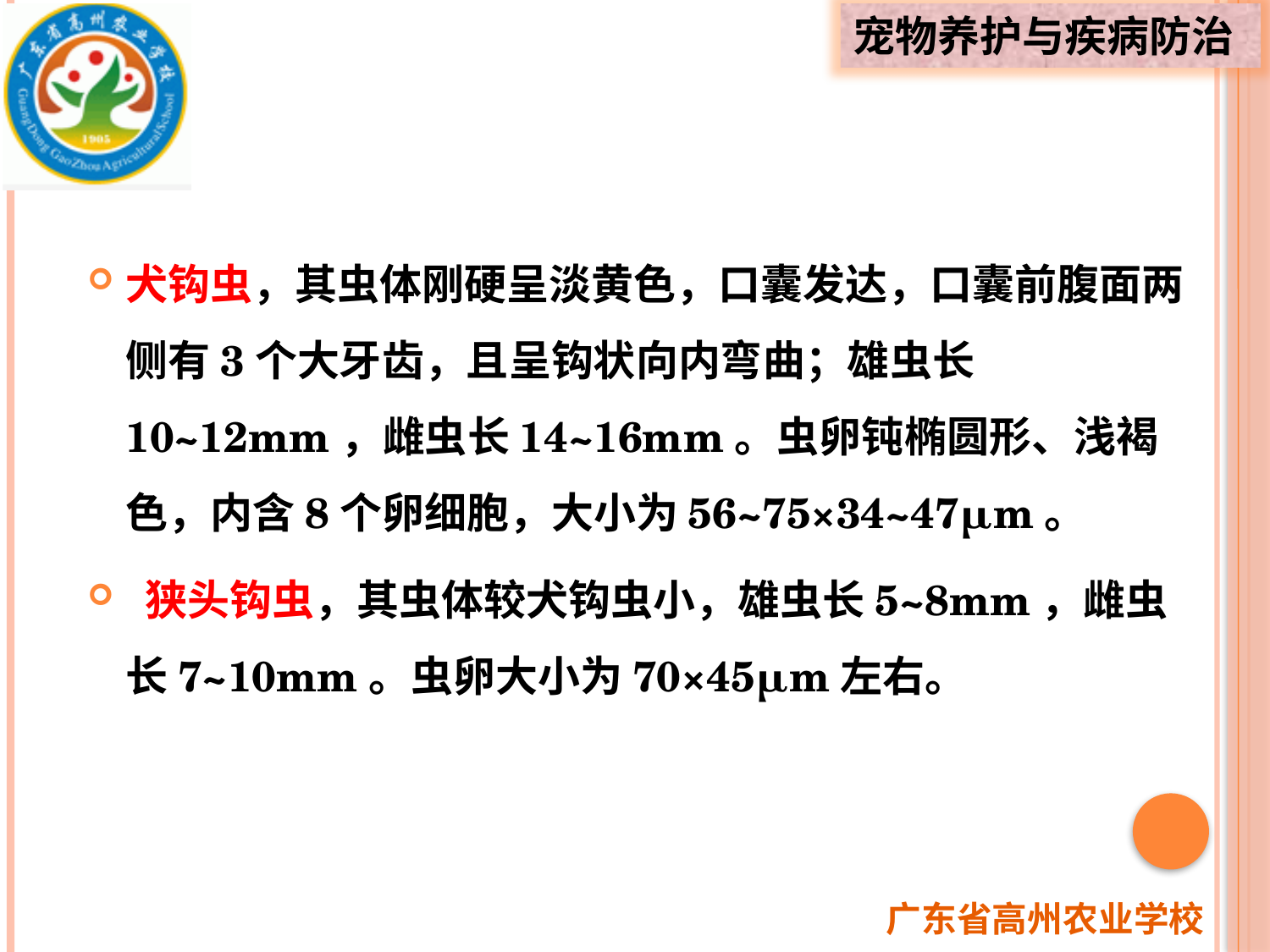

犬钩虫，其虫体刚硬呈淡黄色，口囊发达，口囊前腹面两侧有3个大牙齿，且呈钩状向内弯曲；雄虫长10~12mm，雌虫长14~16mm。虫卵钝椭圆形、浅褐色，内含8个卵细胞，大小为56~75×34~47μm。
 狭头钩虫，其虫体较犬钩虫小，雄虫长5~8mm，雌虫长7~10mm。虫卵大小为70×45μm左右。